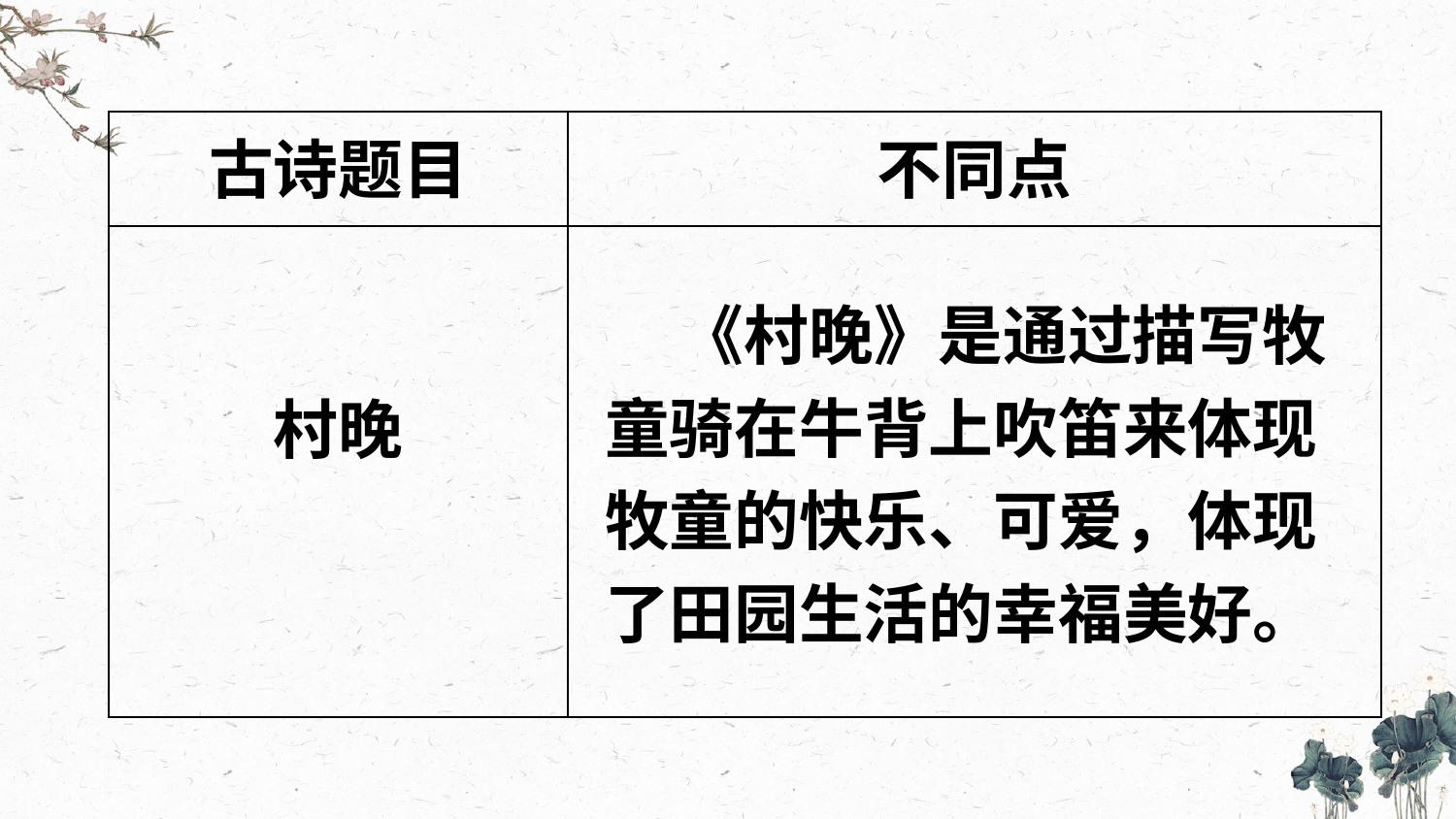

| 古诗题目 | 不同点 |
| --- | --- |
| 村晚 |  |
    《村晚》是通过描写牧童骑在牛背上吹笛来体现牧童的快乐、可爱，体现了田园生活的幸福美好。